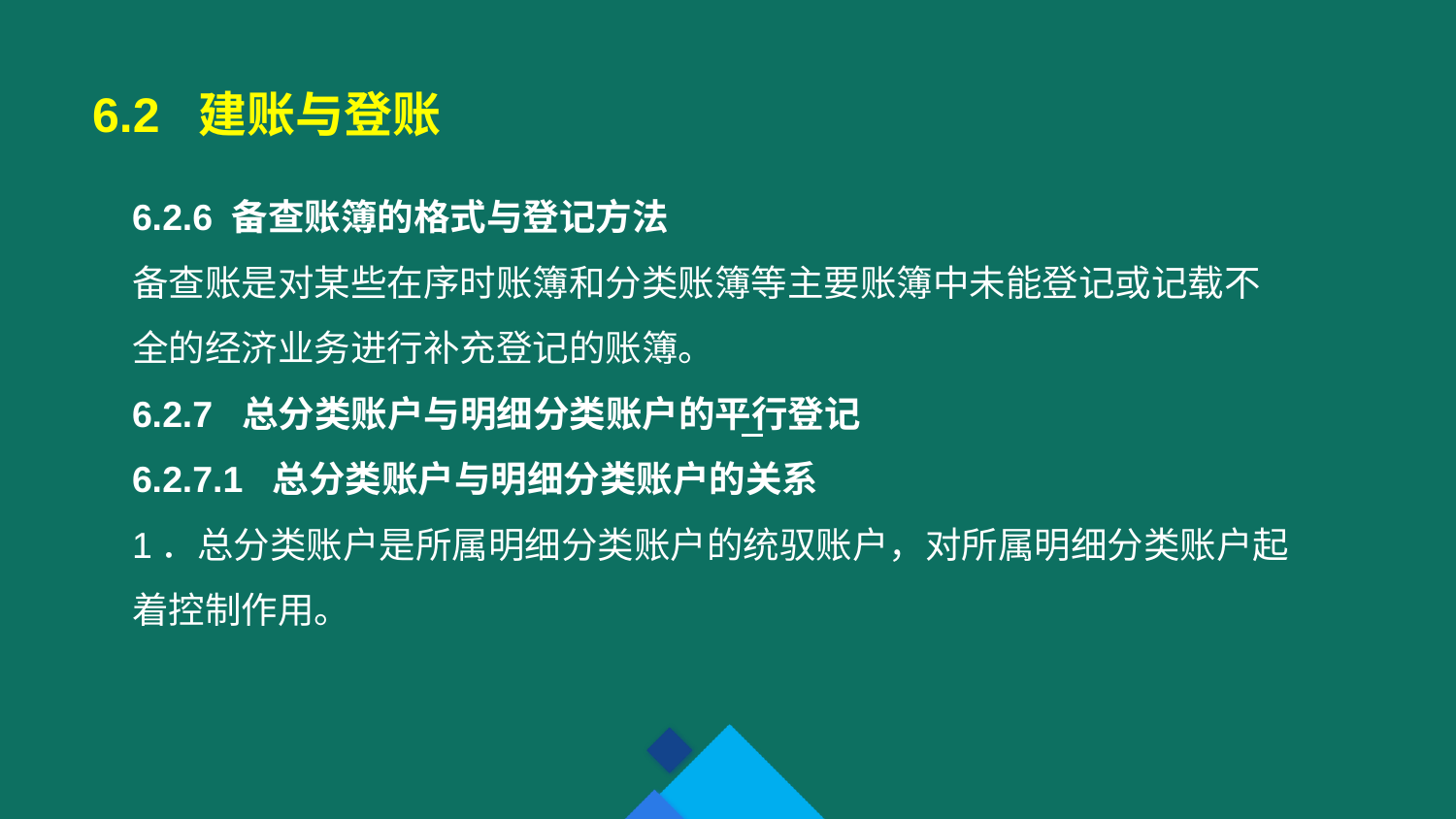

6.2  建账与登账

6.2.6 备查账簿的格式与登记方法
备查账是对某些在序时账簿和分类账簿等主要账簿中未能登记或记载不全的经济业务进行补充登记的账簿。
6.2.7  总分类账户与明细分类账户的平行登记
6.2.7.1  总分类账户与明细分类账户的关系
1．总分类账户是所属明细分类账户的统驭账户，对所属明细分类账户起着控制作用。